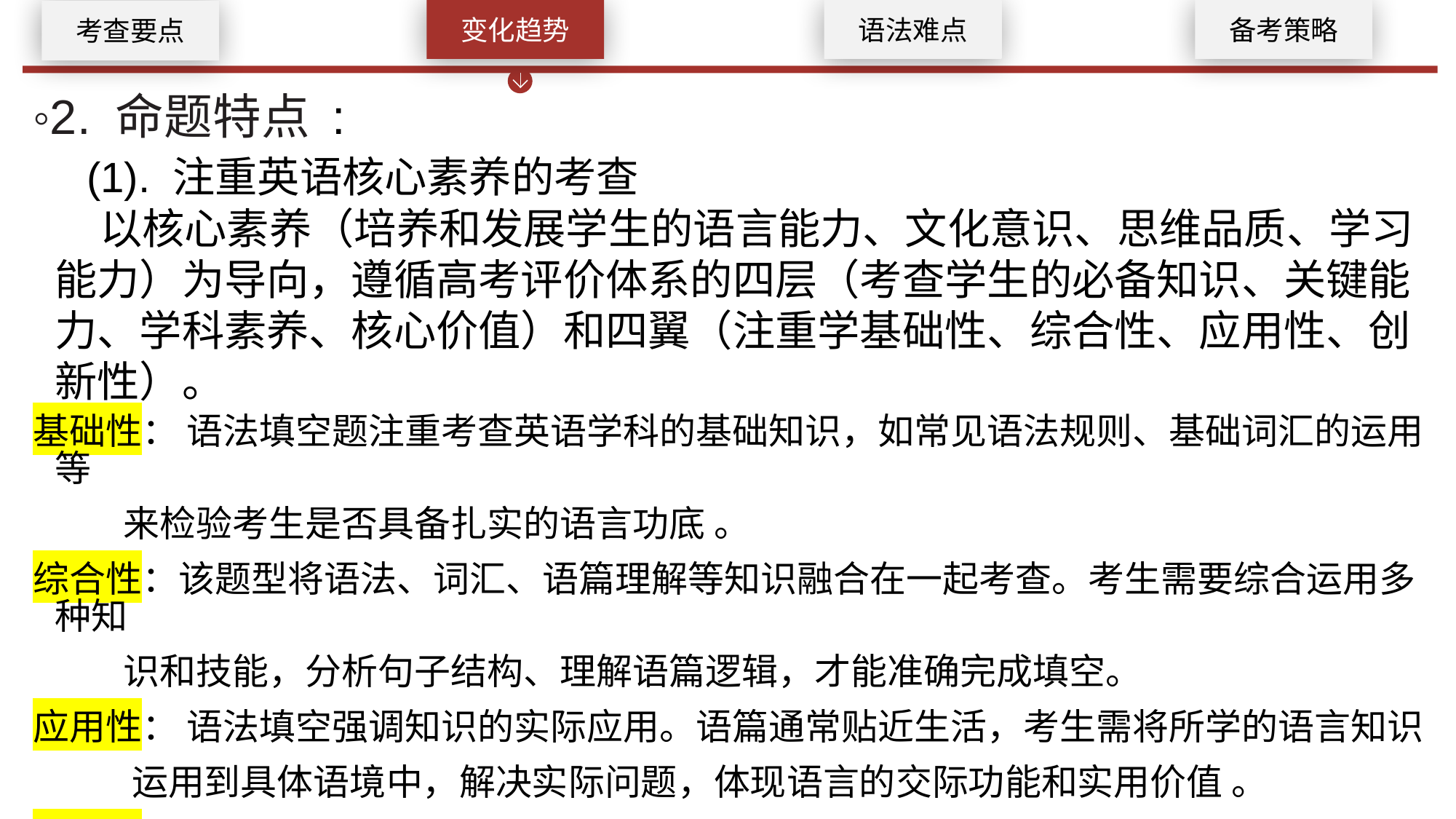

变化趋势
语法难点
备考策略
考查要点

◦2. 命题特点 :
    (1). 注重英语核心素养的考查
      以核心素养（培养和发展学生的语言能力、文化意识、思维品质、学习能力）为导向，遵循高考评价体系的四层（考查学生的必备知识、关键能力、学科素养、核心价值）和四翼（注重学基础性、综合性、应用性、创新性）。
基础性： 语法填空题注重考查英语学科的基础知识，如常见语法规则、基础词汇的运用等
          来检验考生是否具备扎实的语言功底 。
综合性：该题型将语法、词汇、语篇理解等知识融合在一起考查。考生需要综合运用多种知
          识和技能，分析句子结构、理解语篇逻辑，才能准确完成填空。
应用性： 语法填空强调知识的实际应用。语篇通常贴近生活，考生需将所学的语言知识
           运用到具体语境中，解决实际问题，体现语言的交际功能和实用价值 。
创新性： 命题形式和内容上灵活，如设置了一些需要灵活思考、突破常规的题目（如词性活
           用）来培养考生解决新问题的能力。